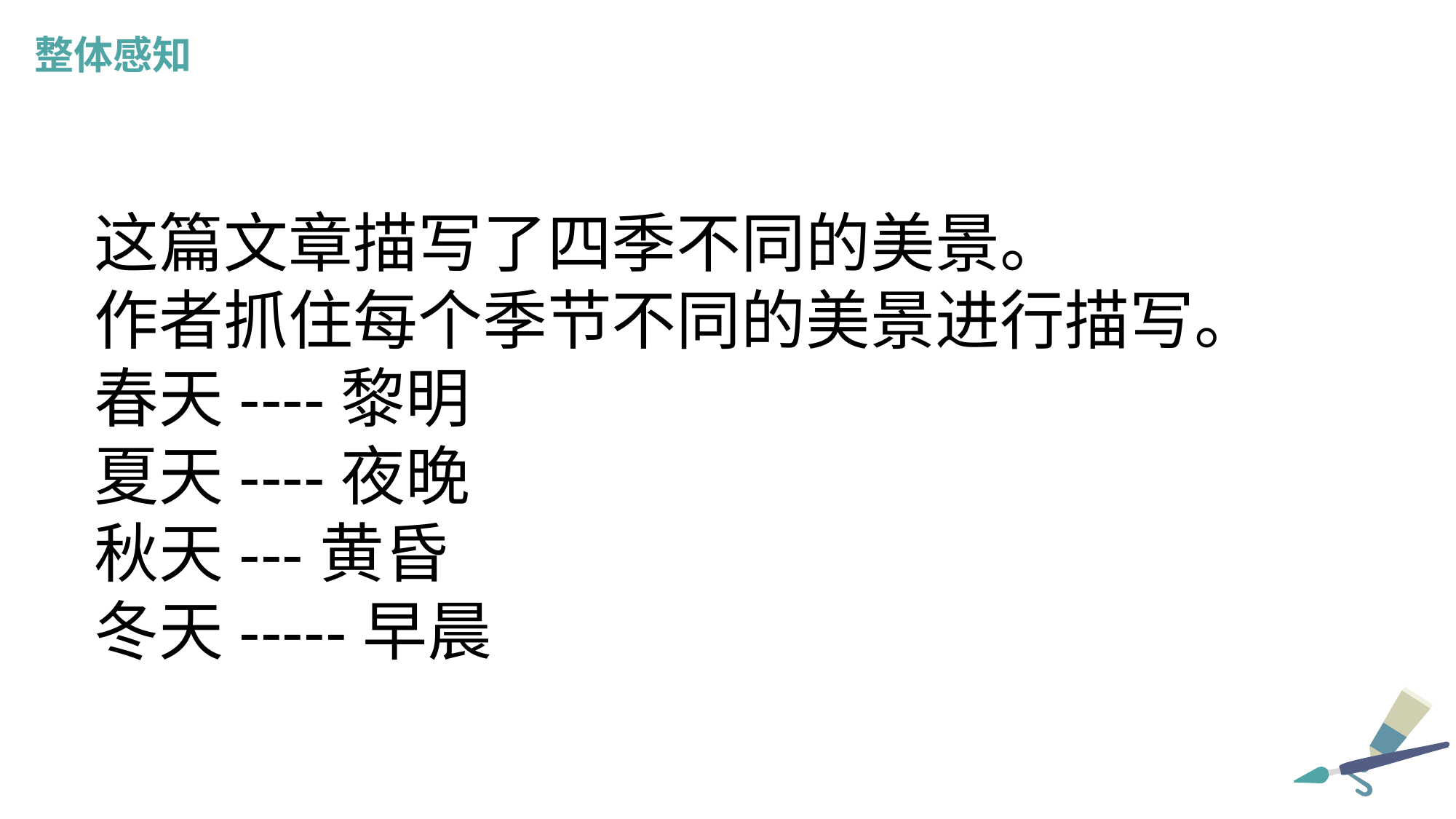

整体感知
这篇文章描写了四季不同的美景。
作者抓住每个季节不同的美景进行描写。
春天----黎明
夏天----夜晚
秋天---黄昏
冬天-----早晨